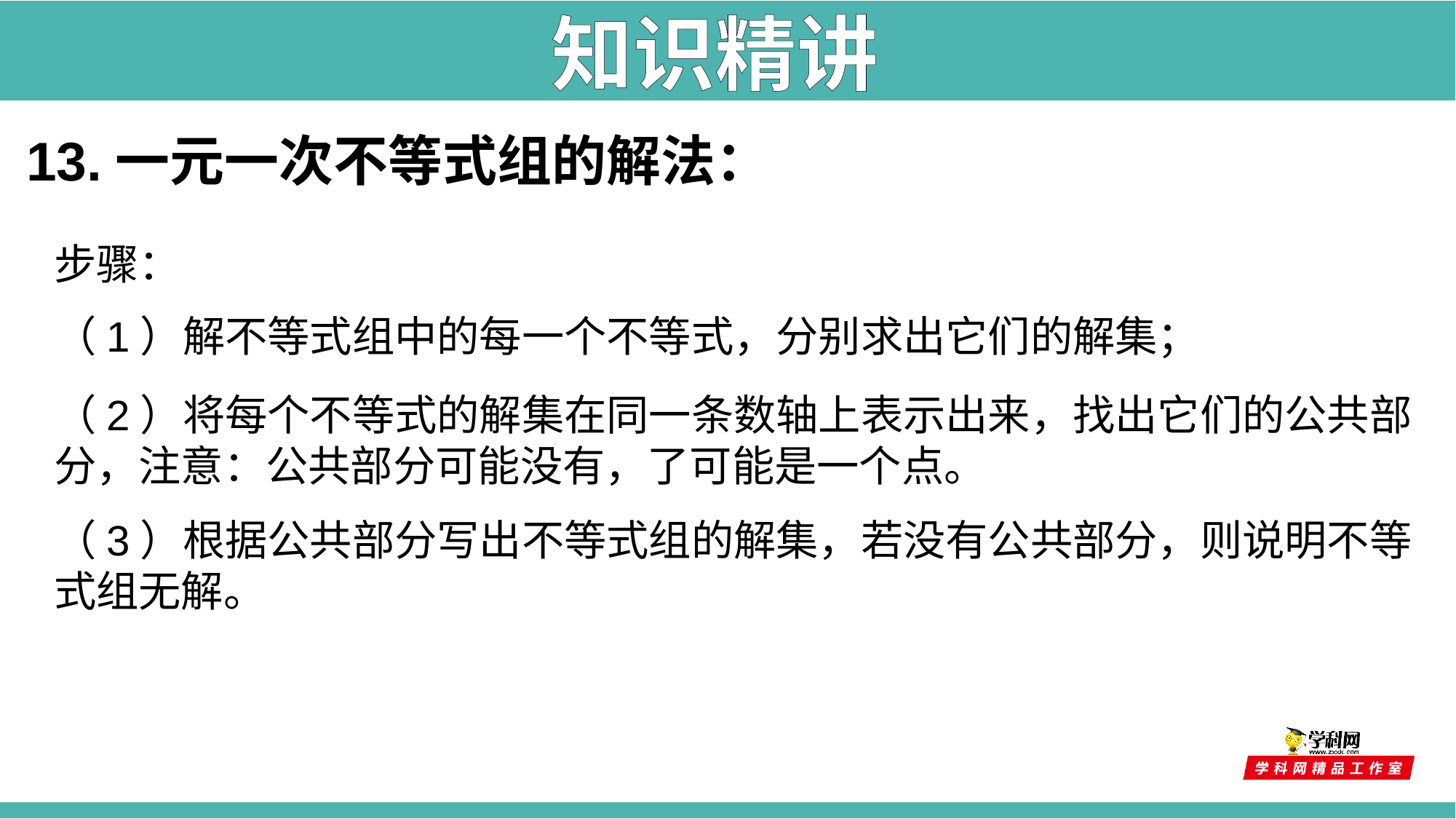

知识精讲
13.一元一次不等式组的解法：
步骤：
（1）解不等式组中的每一个不等式，分别求出它们的解集；
（2）将每个不等式的解集在同一条数轴上表示出来，找出它们的公共部分，注意：公共部分可能没有，了可能是一个点。
（3）根据公共部分写出不等式组的解集，若没有公共部分，则说明不等式组无解。